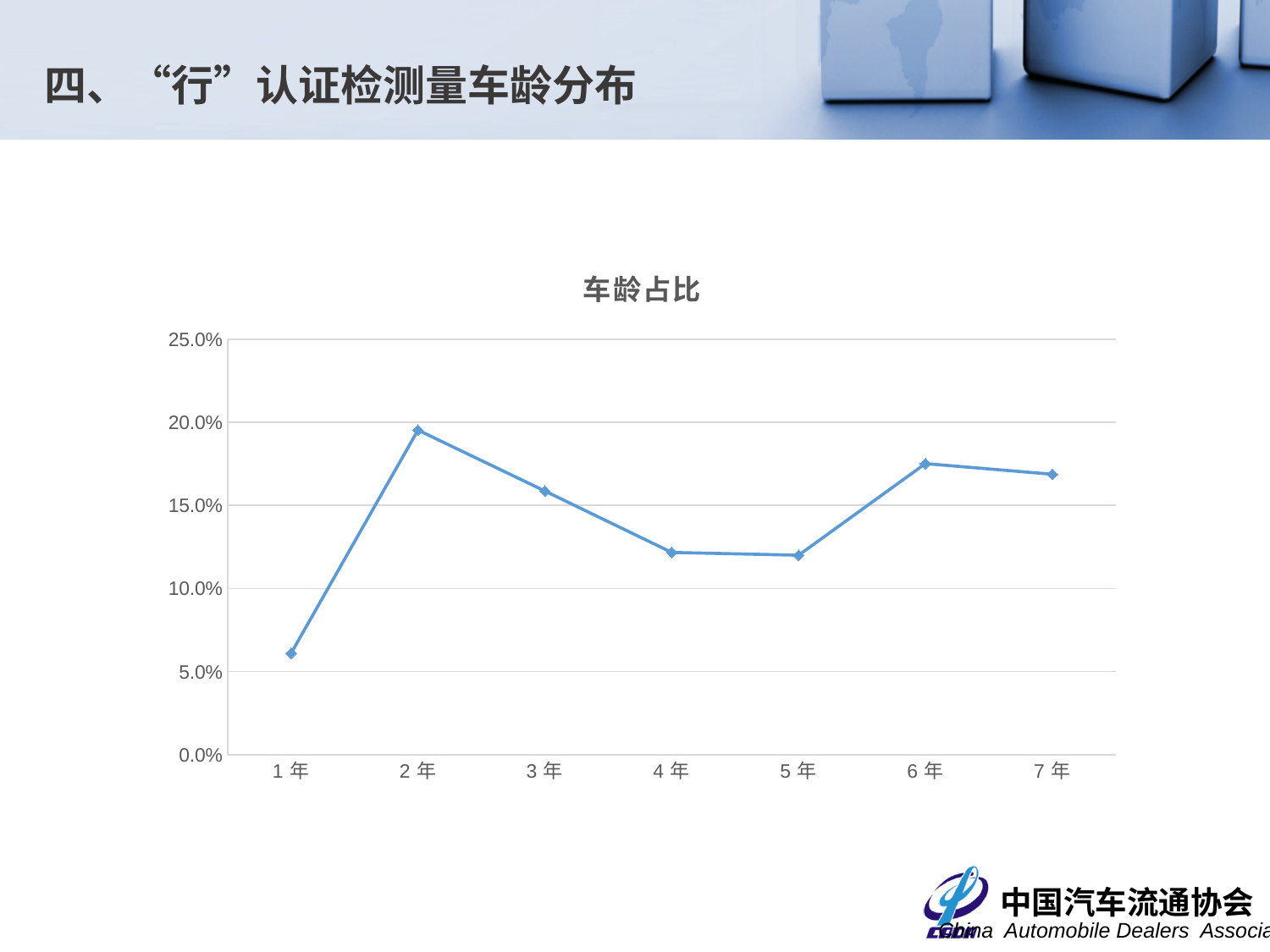

四、“行”认证检测量车龄分布

### Chart: 车龄占比

| Category | 占比 |
|---|---|
| 1年 | 0.061 |
| 2年 | 0.1952941176470588 |
| 3年 | 0.15865546218487395 |
| 4年 | 0.12168067226890757 |
| 5年 | 0.12 |
| 6年 | 0.17512605042016807 |
| 7年 | 0.16873949579831932 |